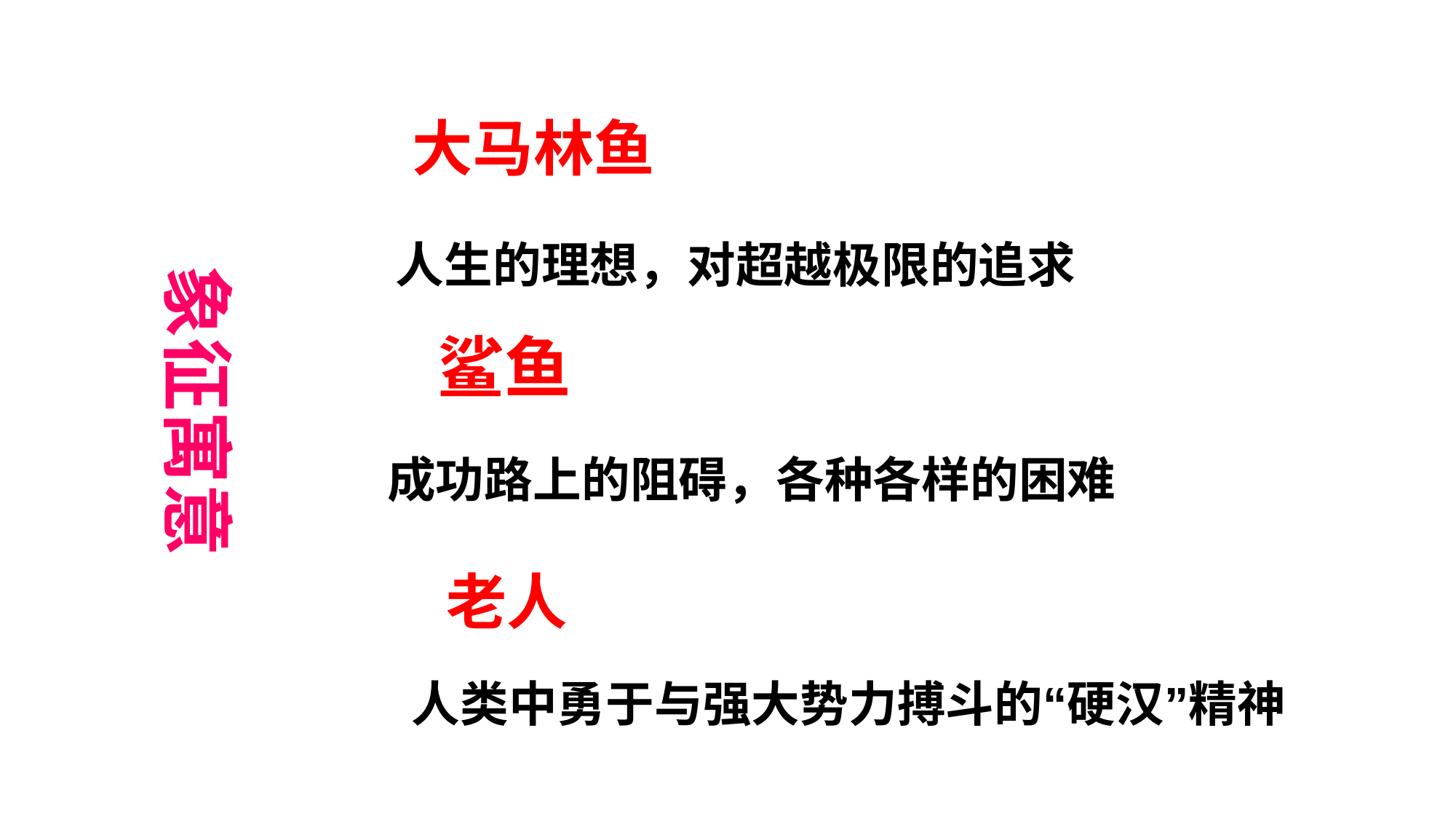

大马林鱼
人生的理想，对超越极限的追求
象征寓意
鲨鱼
成功路上的阻碍，各种各样的困难
老人
人类中勇于与强大势力搏斗的“硬汉”精神